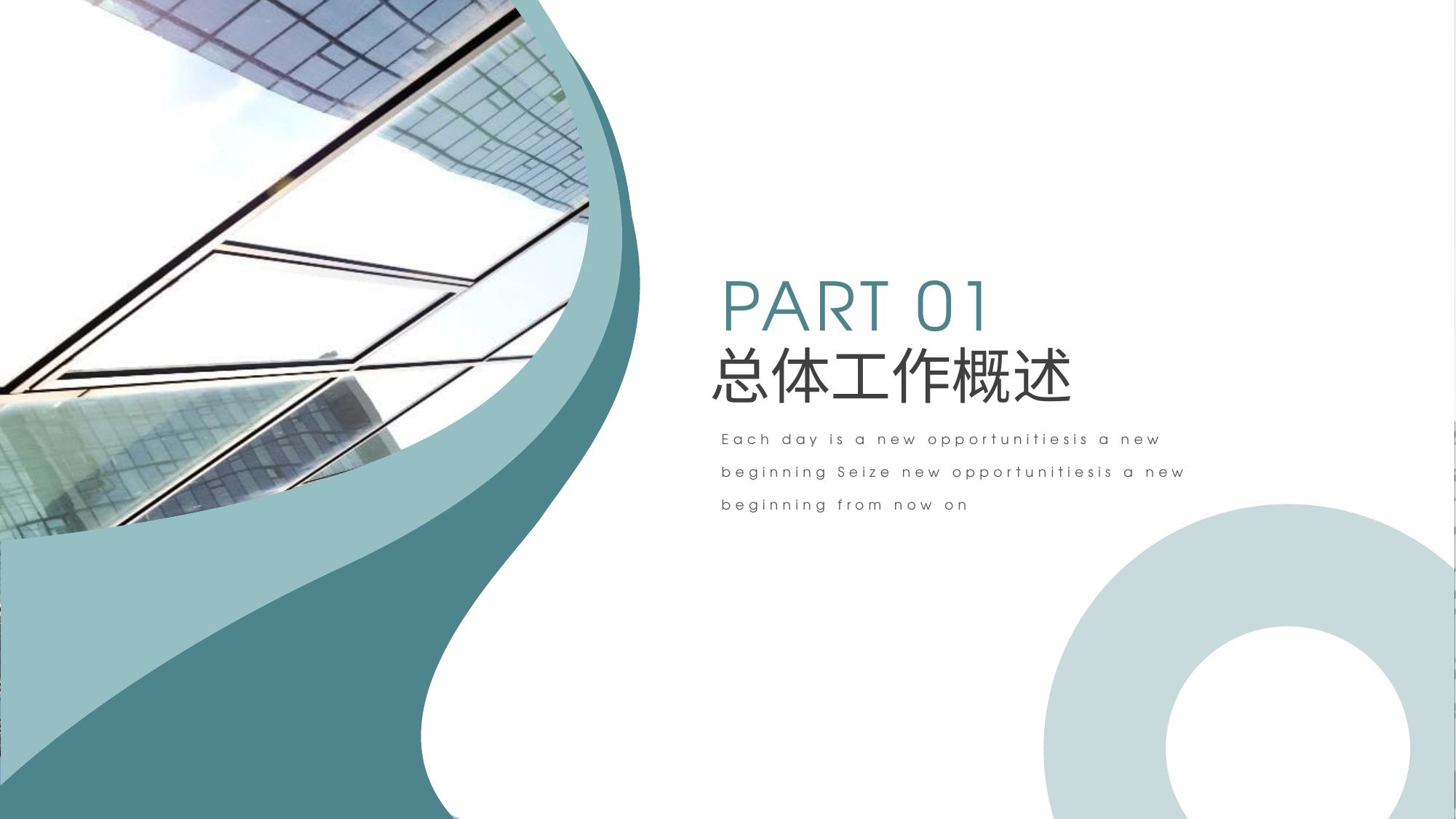

PART 01
总体工作概述
Each day is a new opportunitiesis a new beginning Seize new opportunitiesis a new beginning from now on